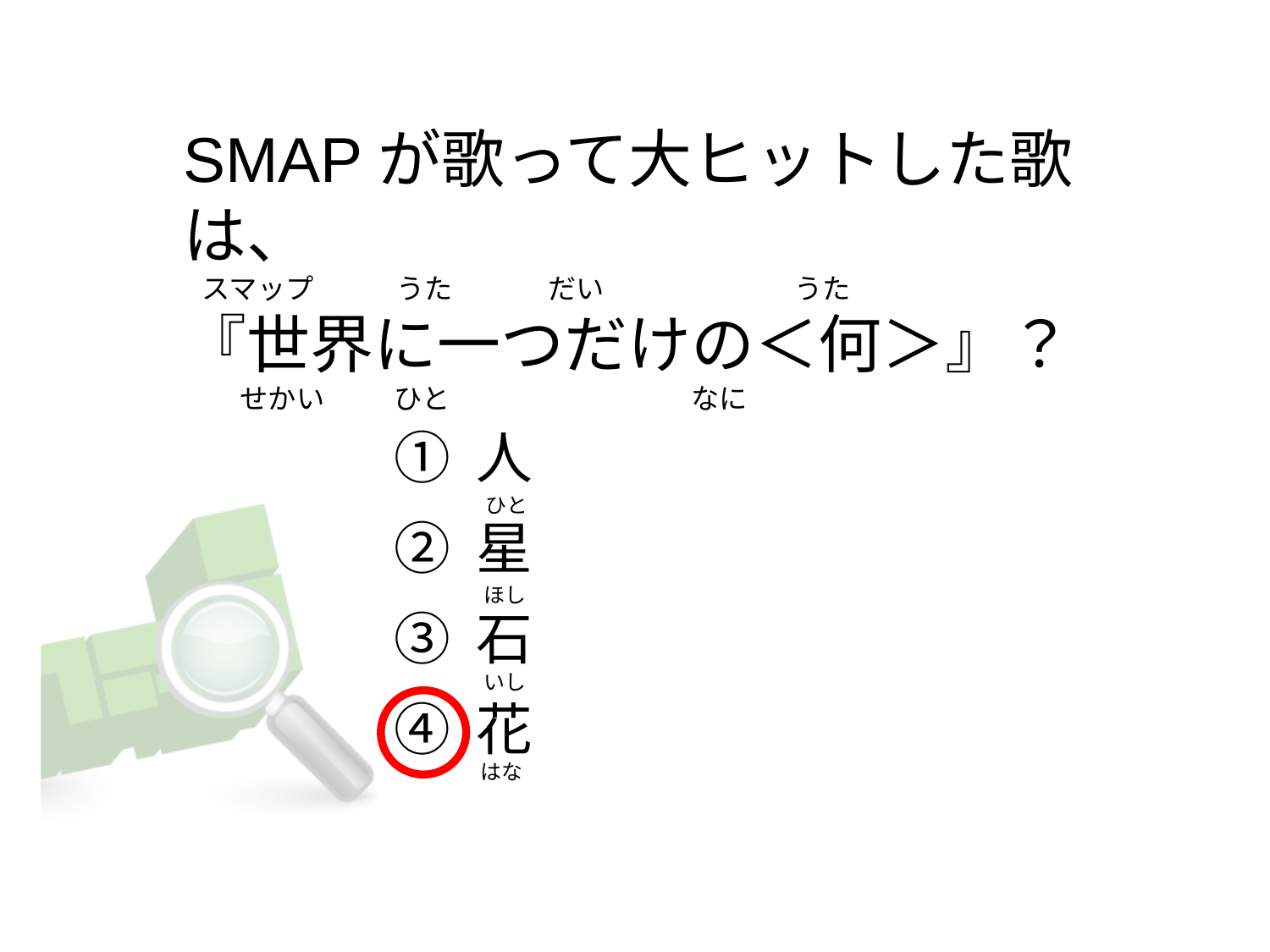

# SMAPが歌って大ヒットした歌は、    スマップ             うた               だい                              うた 『世界に一つだけの＜何＞』？          せかい           ひと                                      なに
① 人
② 星
③ 石
④ 花
  ひと
  ほし
  いし

   はな